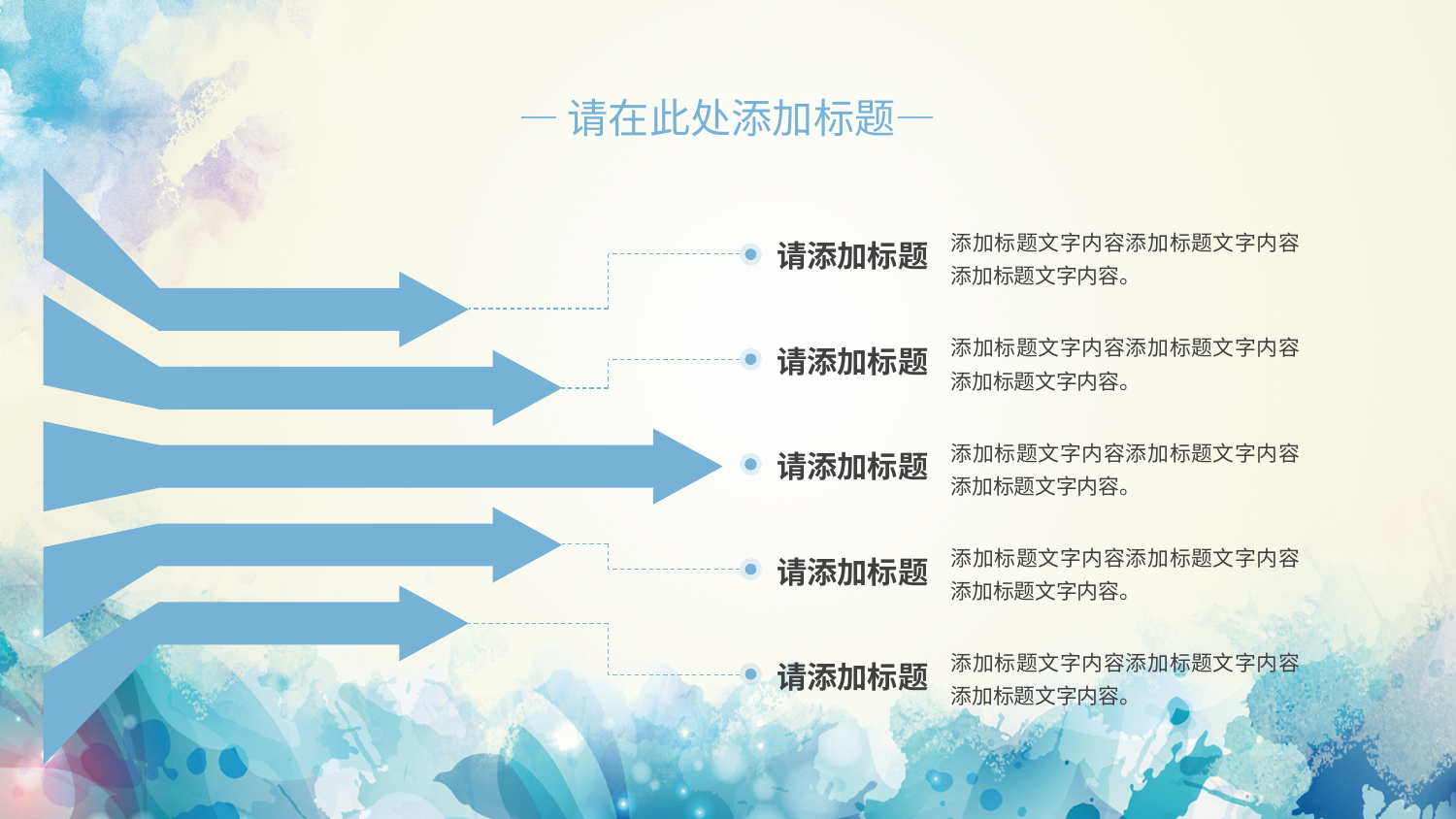

—请在此处添加标题—

添加标题文字内容添加标题文字内容添加标题文字内容。
请添加标题

添加标题文字内容添加标题文字内容添加标题文字内容。
请添加标题

添加标题文字内容添加标题文字内容添加标题文字内容。
请添加标题

添加标题文字内容添加标题文字内容添加标题文字内容。
请添加标题

添加标题文字内容添加标题文字内容添加标题文字内容。
请添加标题